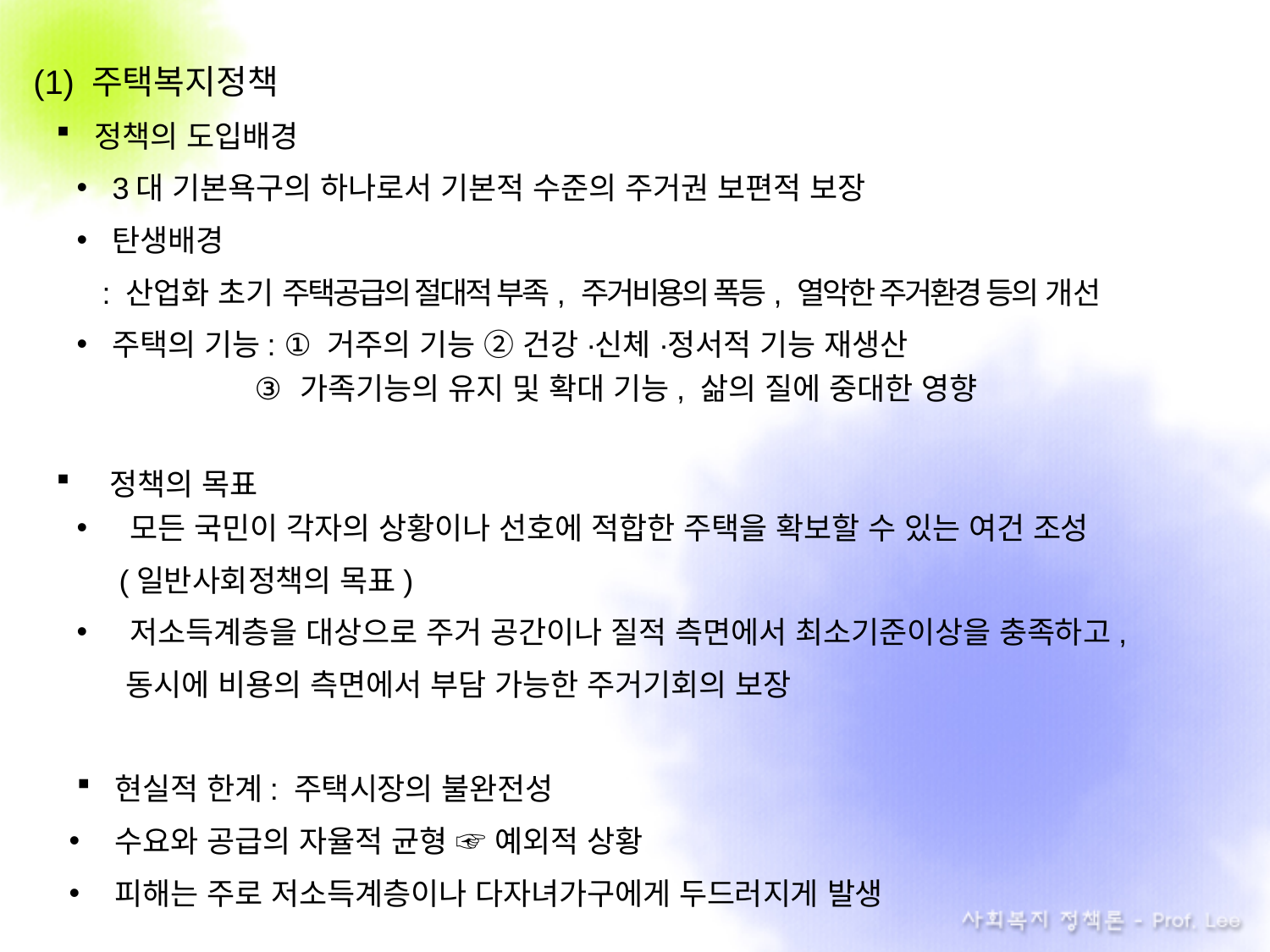

(1) 주택복지정책
정책의 도입배경
3대 기본욕구의 하나로서 기본적 수준의 주거권 보편적 보장
탄생배경
   : 산업화 초기 주택공급의 절대적 부족, 주거비용의 폭등, 열악한 주거환경 등의 개선
주택의 기능: ① 거주의 기능 ② 건강 ∙신체 ∙정서적 기능 재생산
  ..                .③ 가족기능의 유지 및 확대 기능, 삶의 질에 중대한 영향

 정책의 목표
 모든 국민이 각자의 상황이나 선호에 적합한 주택을 확보할 수 있는 여건 조성
     (일반사회정책의 목표)
 저소득계층을 대상으로 주거 공간이나 질적 측면에서 최소기준이상을 충족하고,
     동시에 비용의 측면에서 부담 가능한 주거기회의 보장

현실적 한계: 주택시장의 불완전성
수요와 공급의 자율적 균형 ☞ 예외적 상황
피해는 주로 저소득계층이나 다자녀가구에게 두드러지게 발생